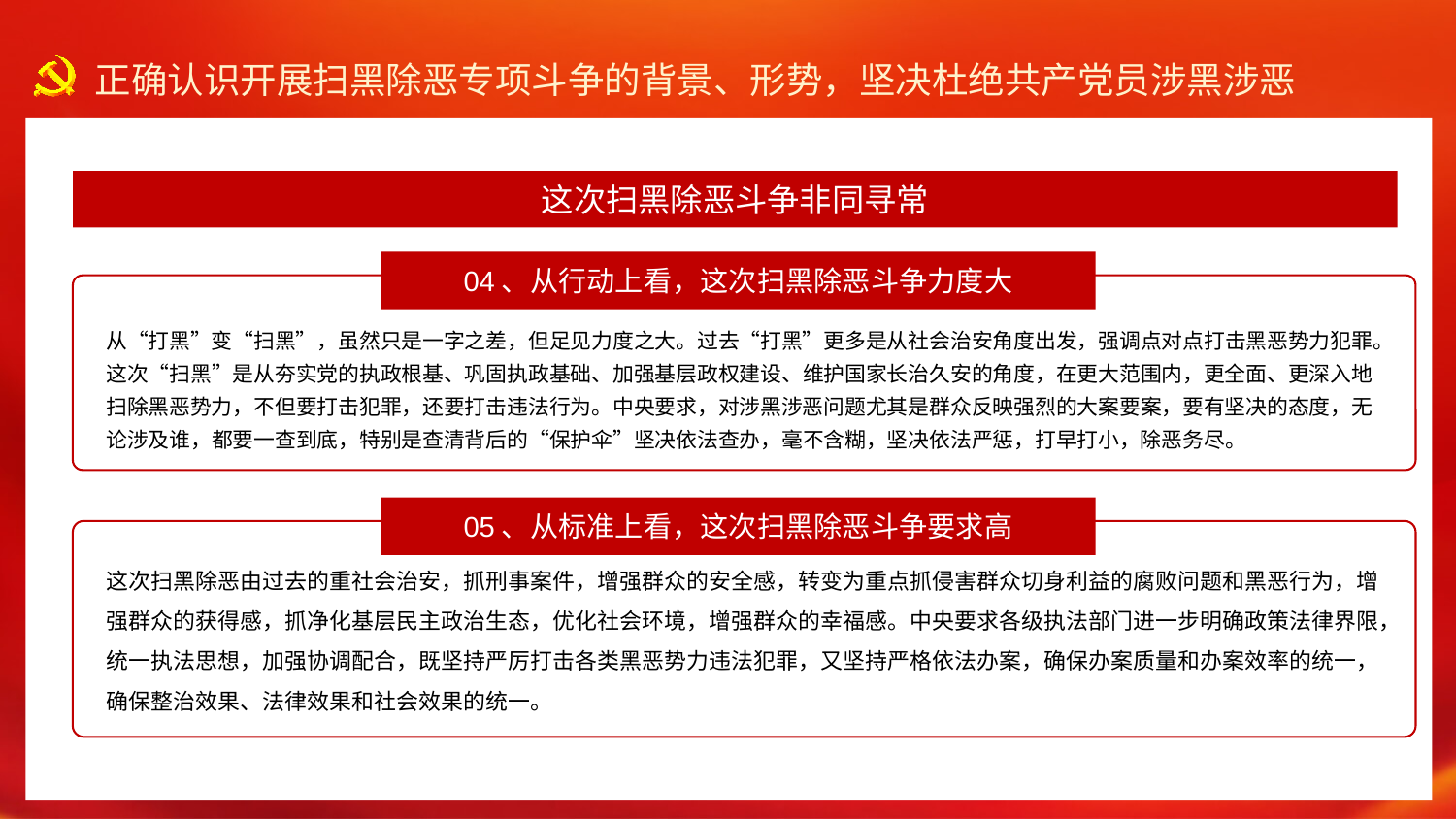

这次扫黑除恶斗争非同寻常
04、从行动上看，这次扫黑除恶斗争力度大

从“打黑”变“扫黑”，虽然只是一字之差，但足见力度之大。过去“打黑”更多是从社会治安角度出发，强调点对点打击黑恶势力犯罪。这次“扫黑”是从夯实党的执政根基、巩固执政基础、加强基层政权建设、维护国家长治久安的角度，在更大范围内，更全面、更深入地扫除黑恶势力，不但要打击犯罪，还要打击违法行为。中央要求，对涉黑涉恶问题尤其是群众反映强烈的大案要案，要有坚决的态度，无论涉及谁，都要一查到底，特别是查清背后的“保护伞”坚决依法查办，毫不含糊，坚决依法严惩，打早打小，除恶务尽。
05、从标准上看，这次扫黑除恶斗争要求高

这次扫黑除恶由过去的重社会治安，抓刑事案件，增强群众的安全感，转变为重点抓侵害群众切身利益的腐败问题和黑恶行为，增强群众的获得感，抓净化基层民主政治生态，优化社会环境，增强群众的幸福感。中央要求各级执法部门进一步明确政策法律界限，统一执法思想，加强协调配合，既坚持严厉打击各类黑恶势力违法犯罪，又坚持严格依法办案，确保办案质量和办案效率的统一，确保整治效果、法律效果和社会效果的统一。